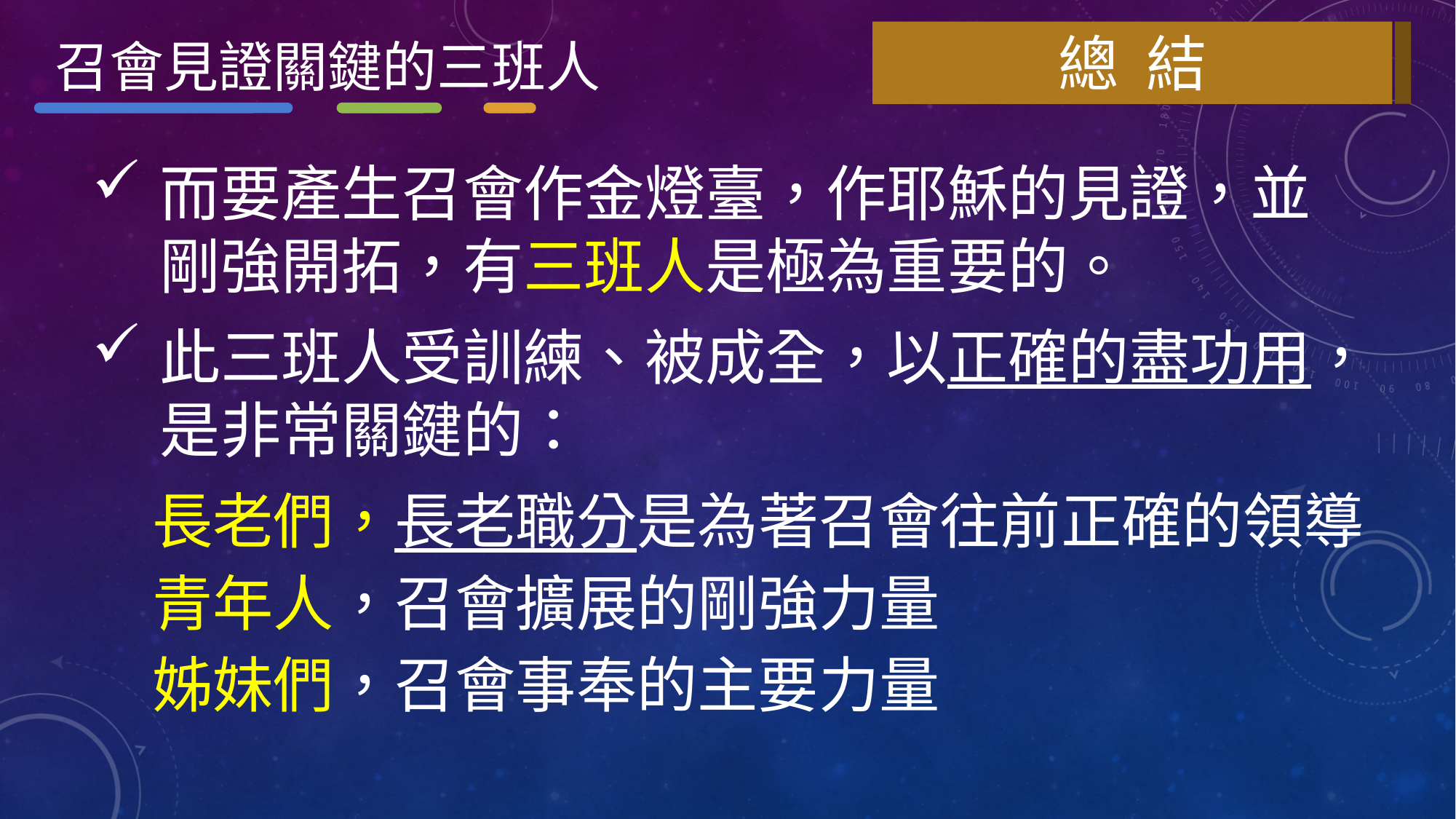

總  結

召會見證關鍵的三班人

而要產生召會作金燈臺，作耶穌的見證，並剛強開拓，有三班人是極為重要的。
此三班人受訓練、被成全，以正確的盡功用，是非常關鍵的：
　長老們，長老職分是為著召會往前正確的領導
　青年人，召會擴展的剛強力量
　姊妹們，召會事奉的主要力量